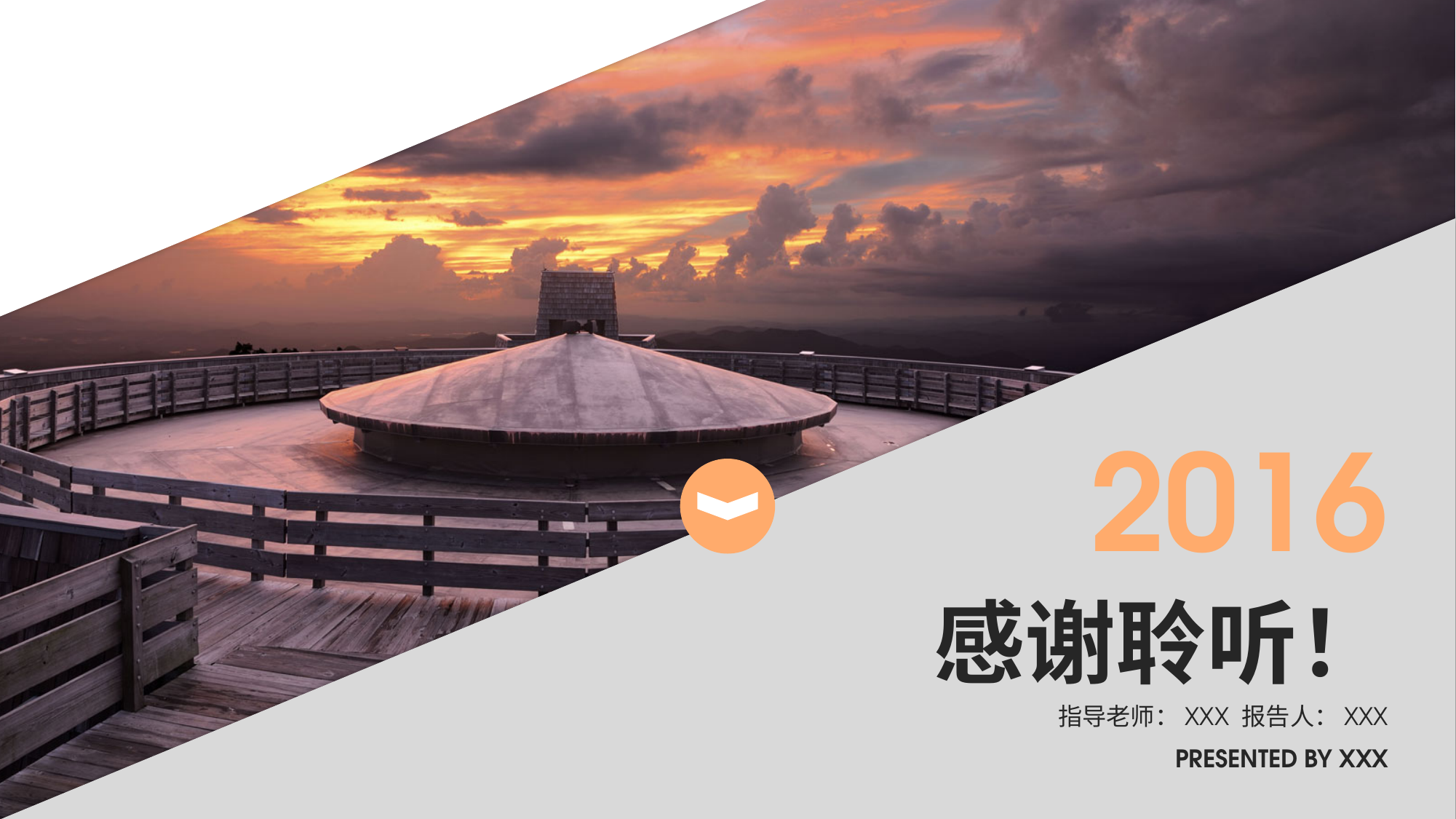

2016
感谢聆听！
指导老师：XXX 报告人：XXX
PRESENTED BY XXX